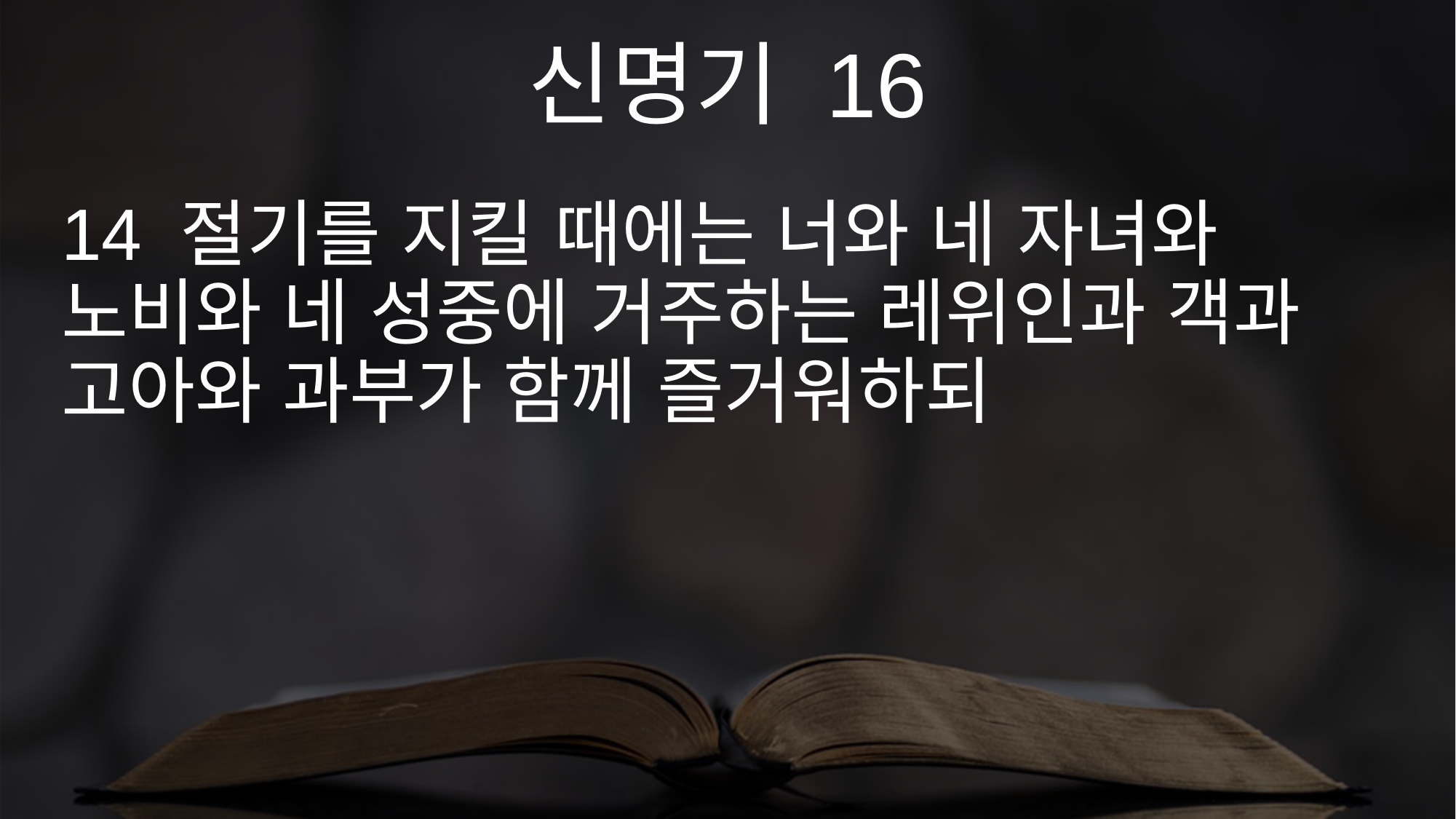

신명기 16
14 절기를 지킬 때에는 너와 네 자녀와 노비와 네 성중에 거주하는 레위인과 객과 고아와 과부가 함께 즐거워하되